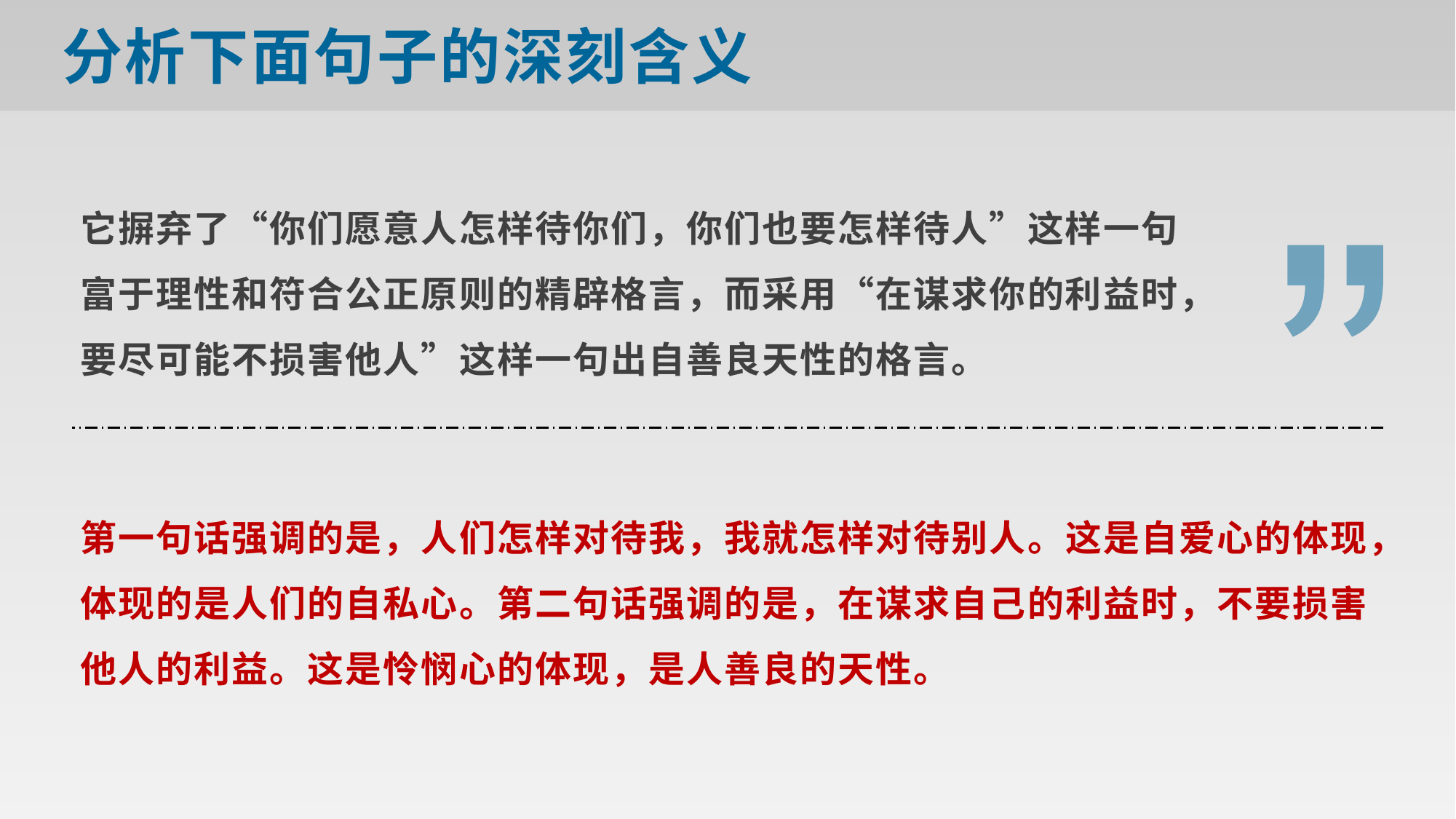

分析下面句子的深刻含义
它摒弃了“你们愿意人怎样待你们，你们也要怎样待人”这样一句富于理性和符合公正原则的精辟格言，而采用“在谋求你的利益时，要尽可能不损害他人”这样一句出自善良天性的格言。

第一句话强调的是，人们怎样对待我，我就怎样对待别人。这是自爱心的体现，体现的是人们的自私心。第二句话强调的是，在谋求自己的利益时，不要损害他人的利益。这是怜悯心的体现，是人善良的天性。